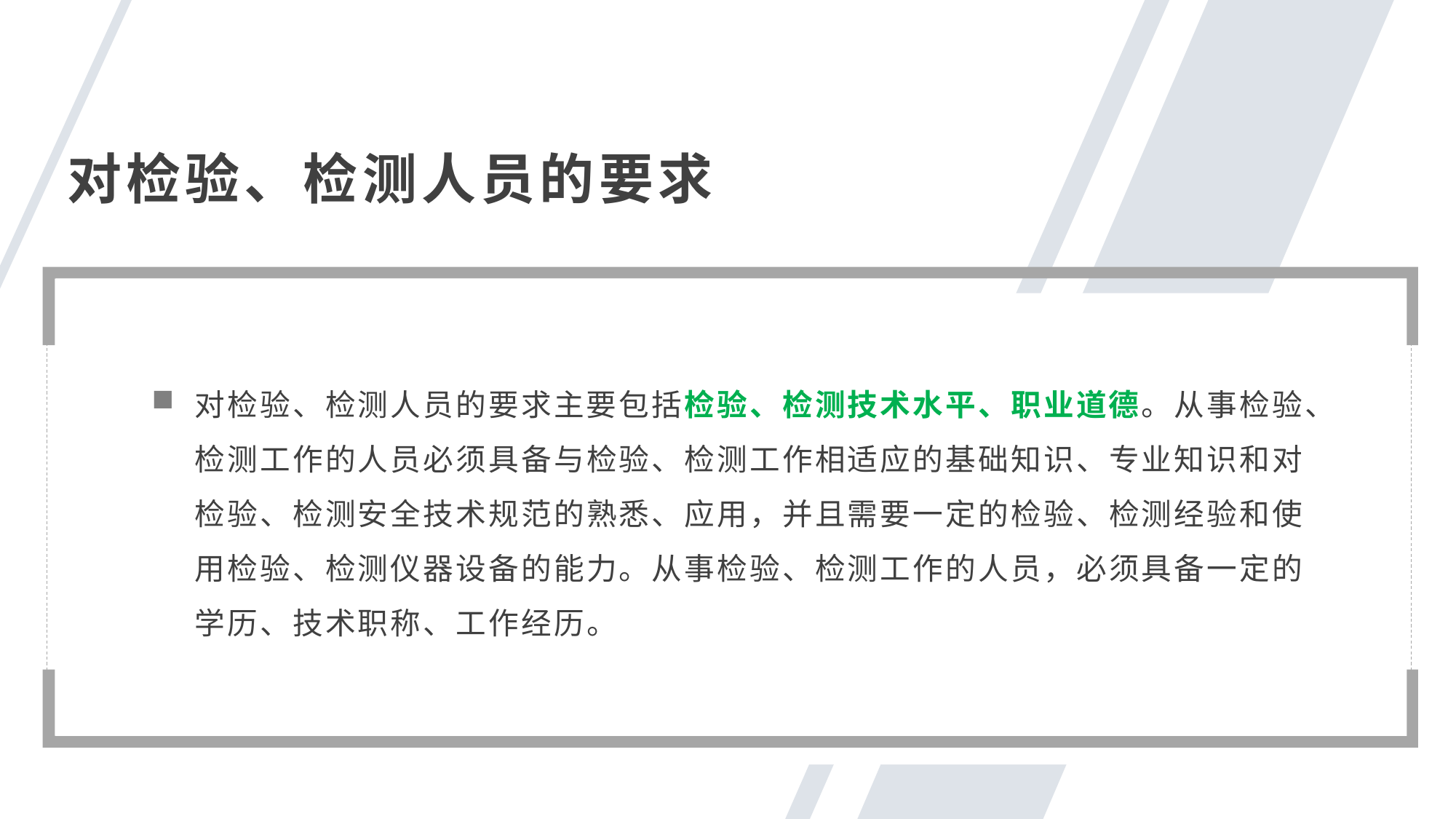

对检验、检测人员的要求

对检验、检测人员的要求主要包括检验、检测技术水平、职业道德。从事检验、检测工作的人员必须具备与检验、检测工作相适应的基础知识、专业知识和对检验、检测安全技术规范的熟悉、应用，并且需要一定的检验、检测经验和使用检验、检测仪器设备的能力。从事检验、检测工作的人员，必须具备一定的学历、技术职称、工作经历。